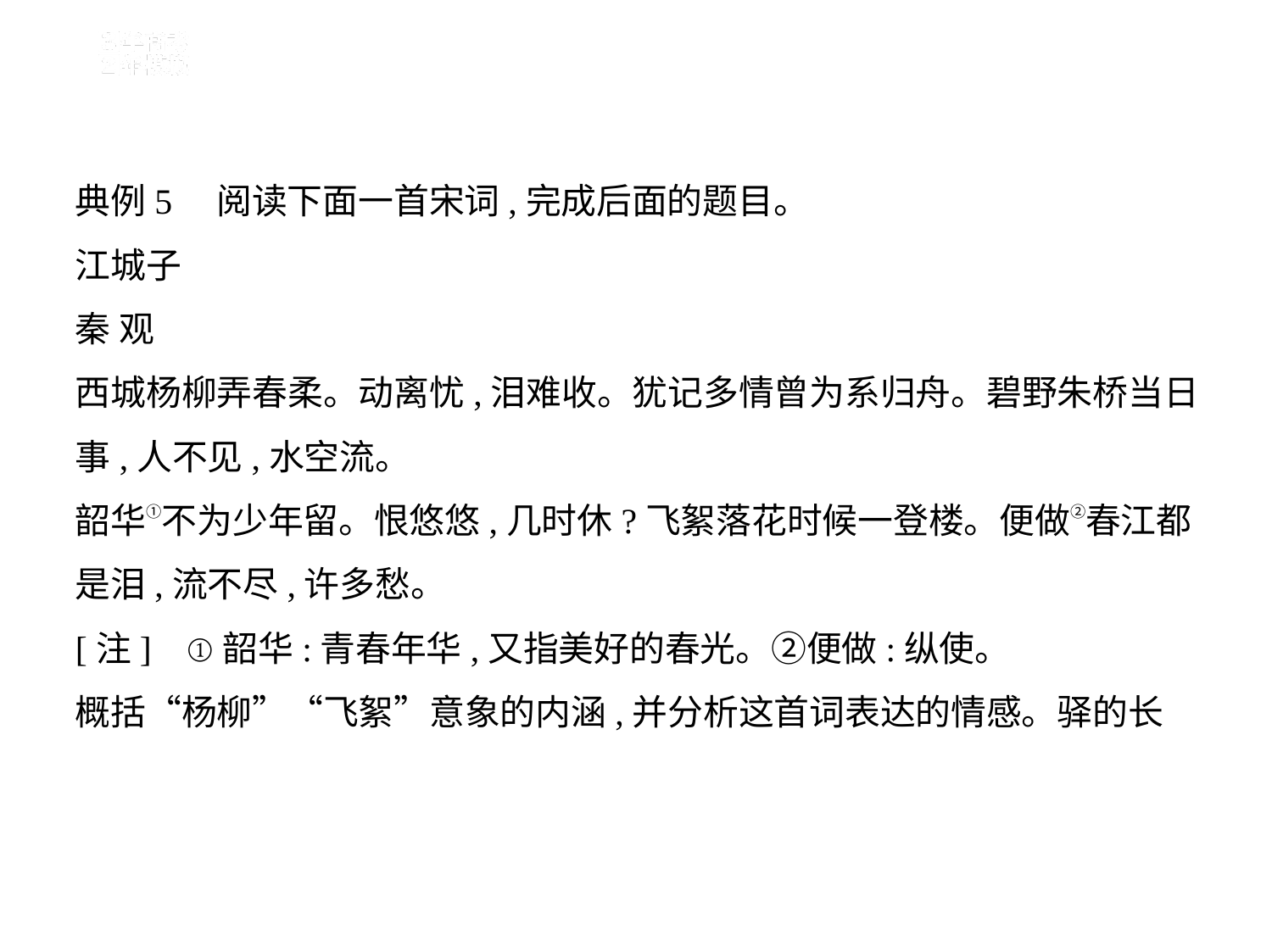

典例5　阅读下面一首宋词,完成后面的题目。
江城子
秦 观
西城杨柳弄春柔。动离忧,泪难收。犹记多情曾为系归舟。碧野朱桥当日
事,人不见,水空流。
韶华①不为少年留。恨悠悠,几时休?飞絮落花时候一登楼。便做②春江都
是泪,流不尽,许多愁。
[注]    ①韶华:青春年华,又指美好的春光。②便做:纵使。
概括“杨柳”“飞絮”意象的内涵,并分析这首词表达的情感。驿的长